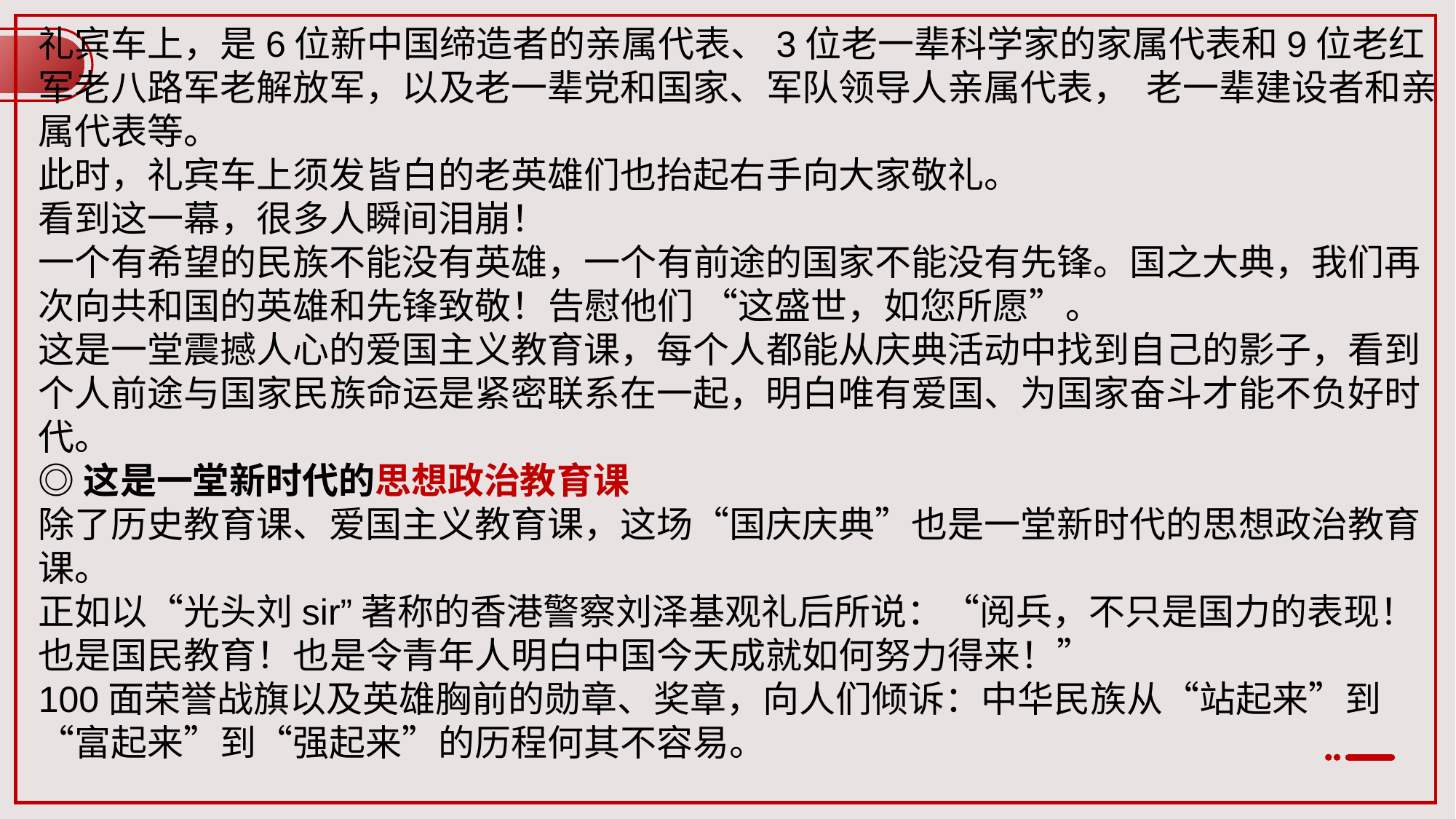

礼宾车上，是6位新中国缔造者的亲属代表、3位老一辈科学家的家属代表和9位老红军老八路军老解放军，以及老一辈党和国家、军队领导人亲属代表，  老一辈建设者和亲属代表等。
此时，礼宾车上须发皆白的老英雄们也抬起右手向大家敬礼。
看到这一幕，很多人瞬间泪崩！
一个有希望的民族不能没有英雄，一个有前途的国家不能没有先锋。国之大典，我们再次向共和国的英雄和先锋致敬！告慰他们 “这盛世，如您所愿”。
这是一堂震撼人心的爱国主义教育课，每个人都能从庆典活动中找到自己的影子，看到个人前途与国家民族命运是紧密联系在一起，明白唯有爱国、为国家奋斗才能不负好时代。
◎这是一堂新时代的思想政治教育课
除了历史教育课、爱国主义教育课，这场“国庆庆典”也是一堂新时代的思想政治教育课。
正如以“光头刘sir”著称的香港警察刘泽基观礼后所说：“阅兵，不只是国力的表现！也是国民教育！也是令青年人明白中国今天成就如何努力得来！”
100面荣誉战旗以及英雄胸前的勋章、奖章，向人们倾诉：中华民族从“站起来”到“富起来”到“强起来”的历程何其不容易。